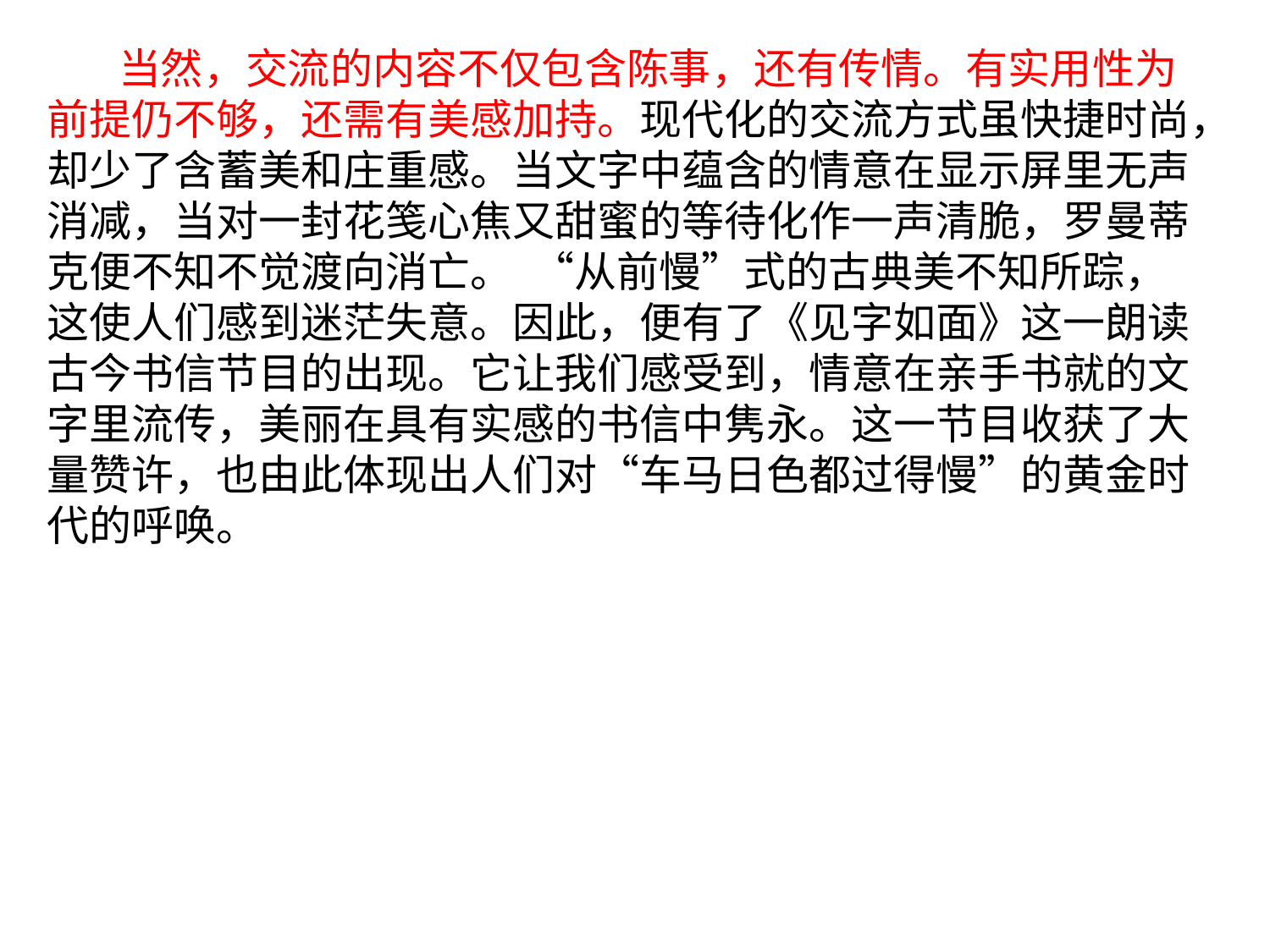

当然，交流的内容不仅包含陈事，还有传情。有实用性为前提仍不够，还需有美感加持。现代化的交流方式虽快捷时尚，却少了含蓄美和庄重感。当文字中蕴含的情意在显示屏里无声消减，当对一封花笺心焦又甜蜜的等待化作一声清脆，罗曼蒂克便不知不觉渡向消亡。  “从前慢”式的古典美不知所踪，这使人们感到迷茫失意。因此，便有了《见字如面》这一朗读古今书信节目的出现。它让我们感受到，情意在亲手书就的文字里流传，美丽在具有实感的书信中隽永。这一节目收获了大量赞许，也由此体现出人们对“车马日色都过得慢”的黄金时代的呼唤。